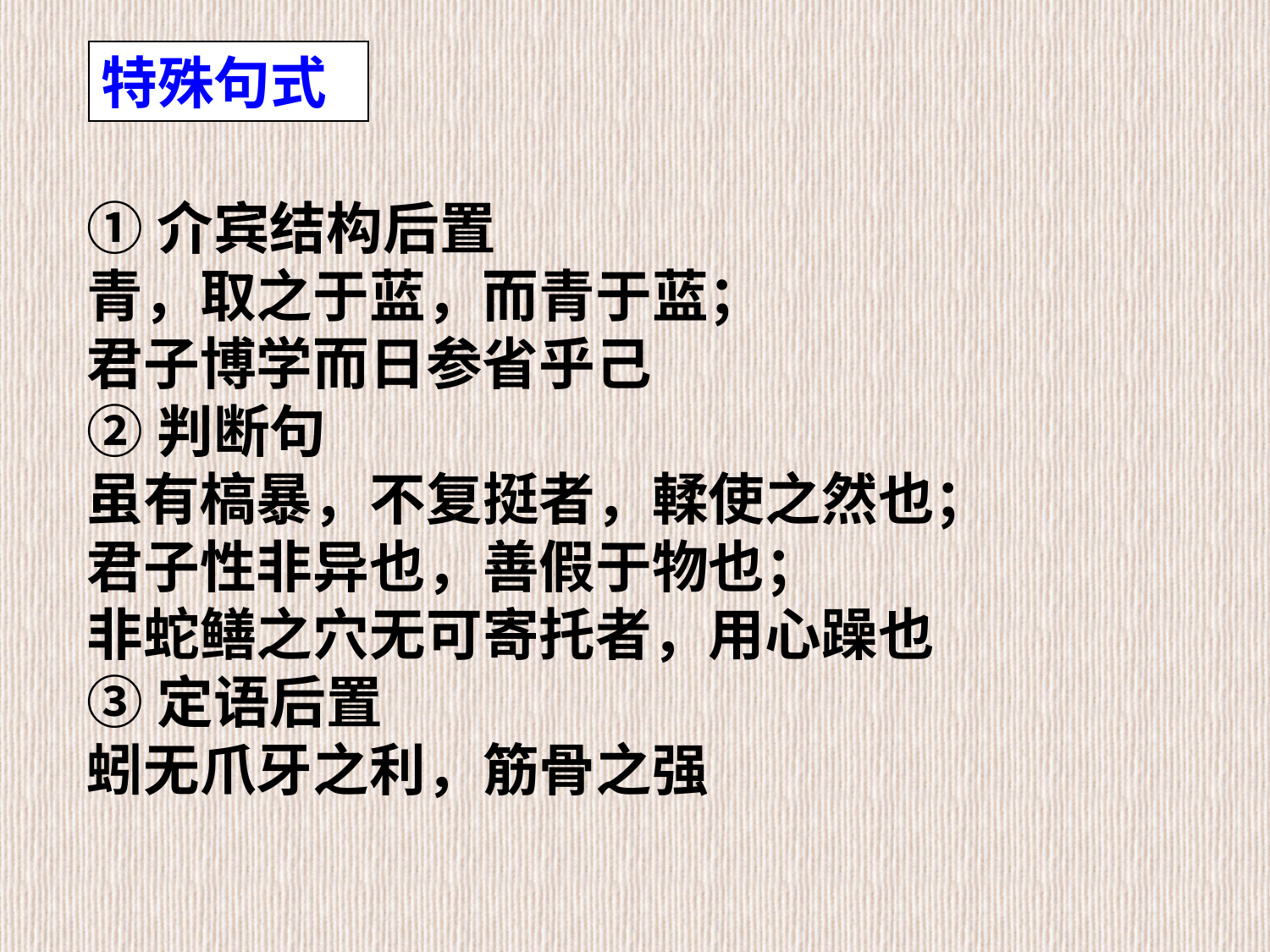

特殊句式
①介宾结构后置
青，取之于蓝，而青于蓝；
君子博学而日参省乎己
②判断句
虽有槁暴，不复挺者，輮使之然也；
君子性非异也，善假于物也；
非蛇鳝之穴无可寄托者，用心躁也
③定语后置
蚓无爪牙之利，筋骨之强